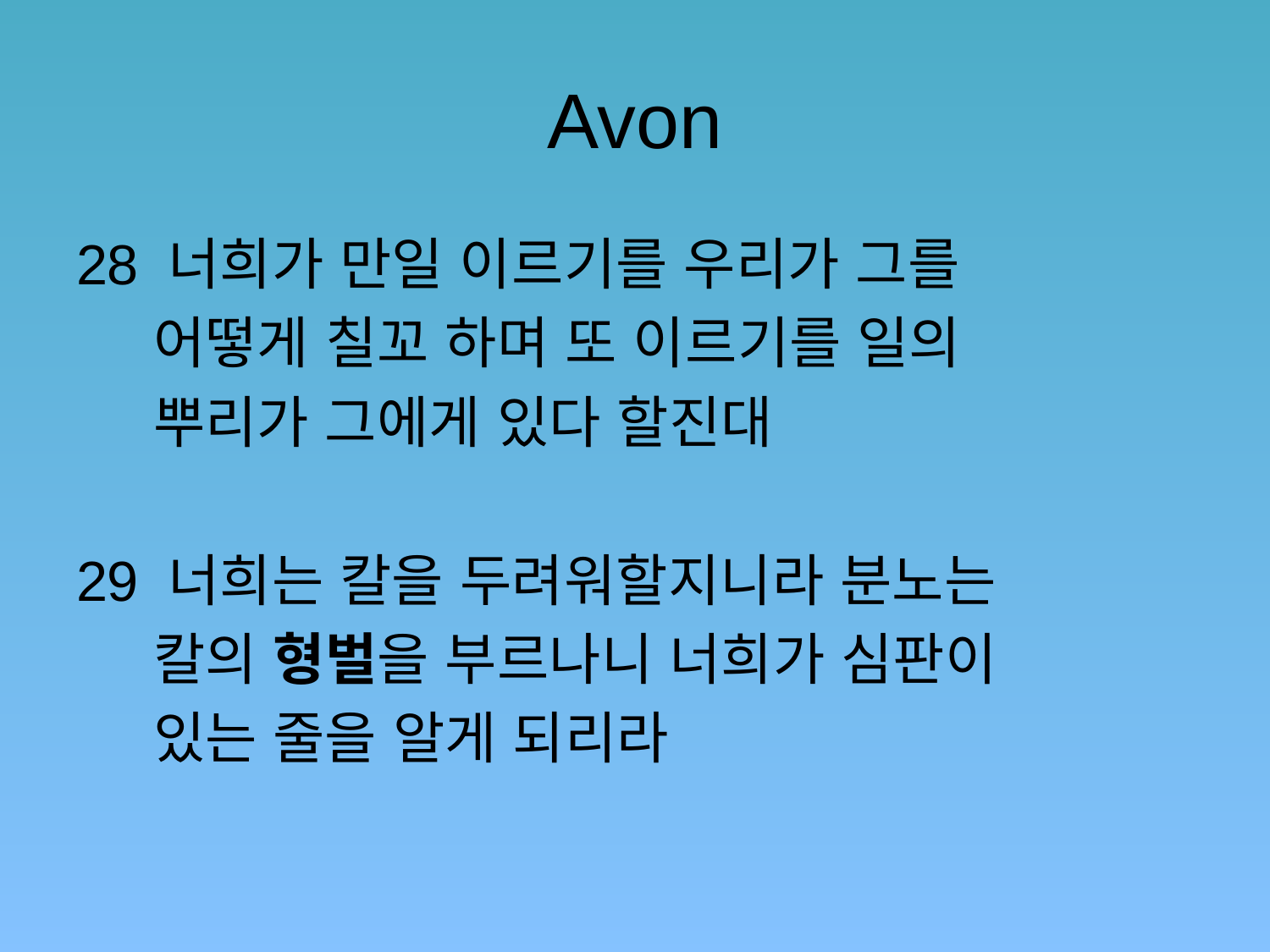

# Avon
28 너희가 만일 이르기를 우리가 그를
    어떻게 칠꼬 하며 또 이르기를 일의
    뿌리가 그에게 있다 할진대

29 너희는 칼을 두려워할지니라 분노는
    칼의 형벌을 부르나니 너희가 심판이
    있는 줄을 알게 되리라